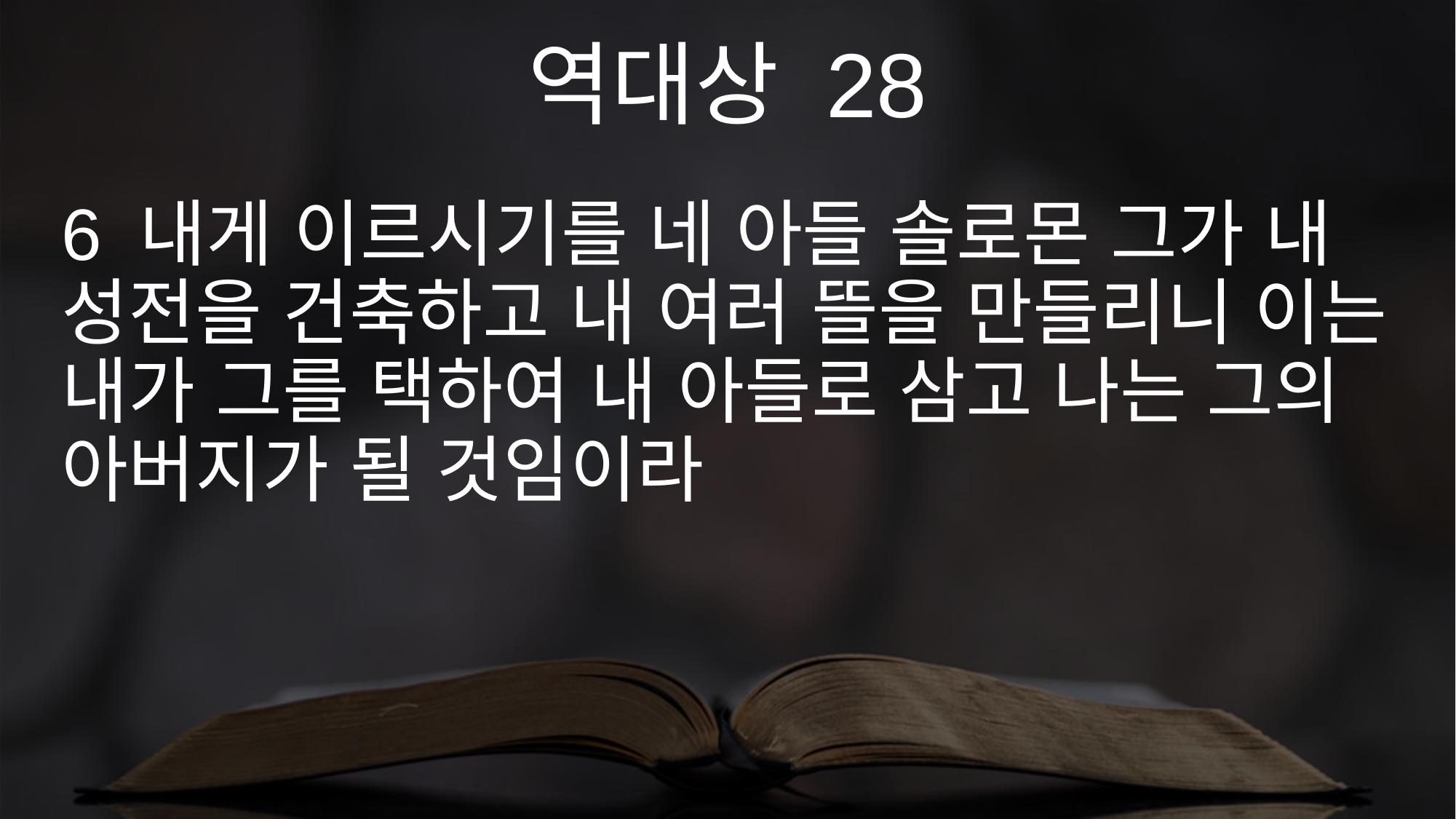

역대상 28
6 내게 이르시기를 네 아들 솔로몬 그가 내 성전을 건축하고 내 여러 뜰을 만들리니 이는 내가 그를 택하여 내 아들로 삼고 나는 그의 아버지가 될 것임이라